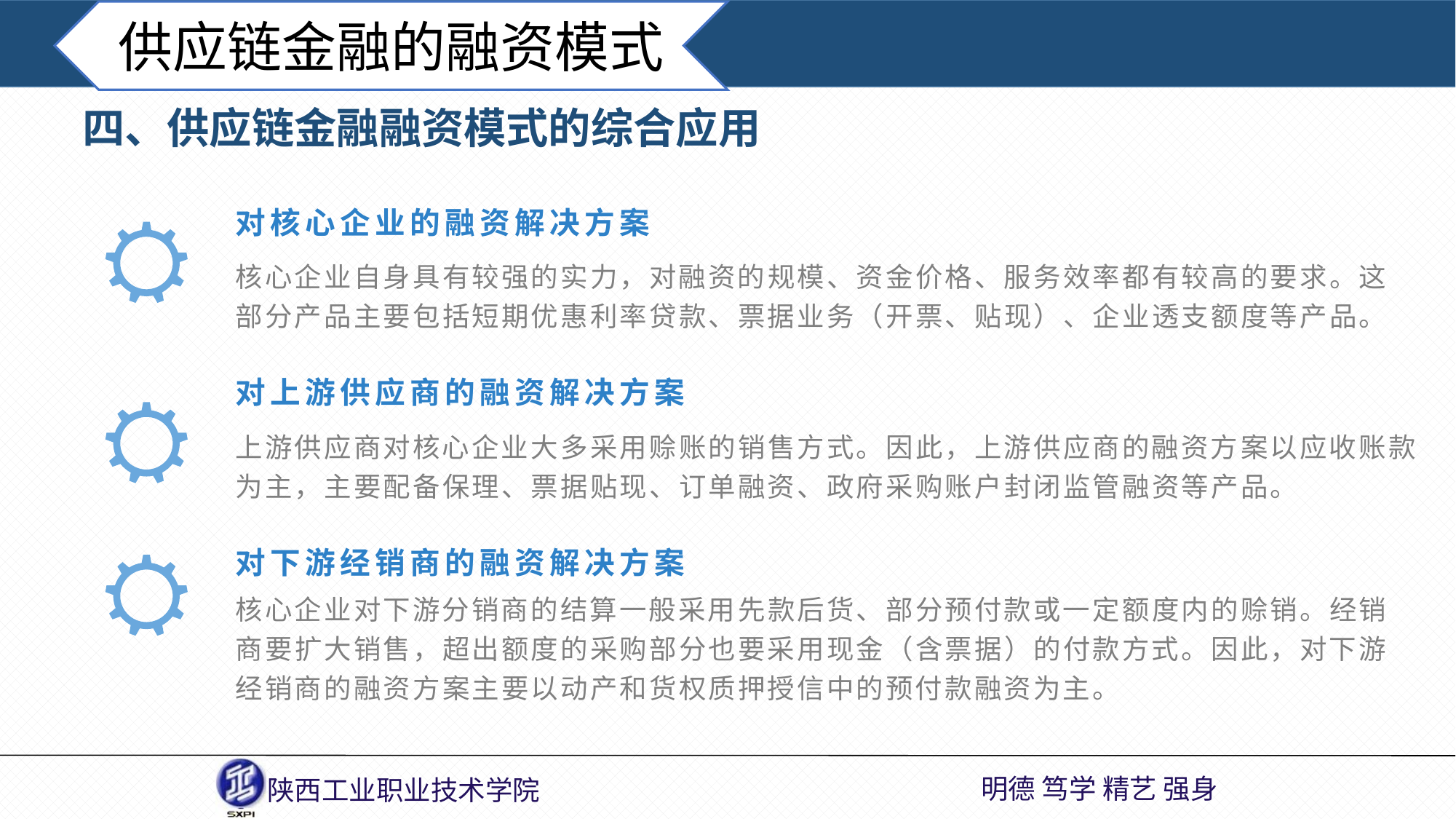

供应链金融的融资模式

四、供应链金融融资模式的综合应用
对核心企业的融资解决方案

核心企业自身具有较强的实力，对融资的规模、资金价格、服务效率都有较高的要求。这部分产品主要包括短期优惠利率贷款、票据业务（开票、贴现）、企业透支额度等产品。
对上游供应商的融资解决方案

上游供应商对核心企业大多采用赊账的销售方式。因此，上游供应商的融资方案以应收账款为主，主要配备保理、票据贴现、订单融资、政府采购账户封闭监管融资等产品。
对下游经销商的融资解决方案

核心企业对下游分销商的结算一般采用先款后货、部分预付款或一定额度内的赊销。经销商要扩大销售，超出额度的采购部分也要采用现金（含票据）的付款方式。因此，对下游经销商的融资方案主要以动产和货权质押授信中的预付款融资为主。